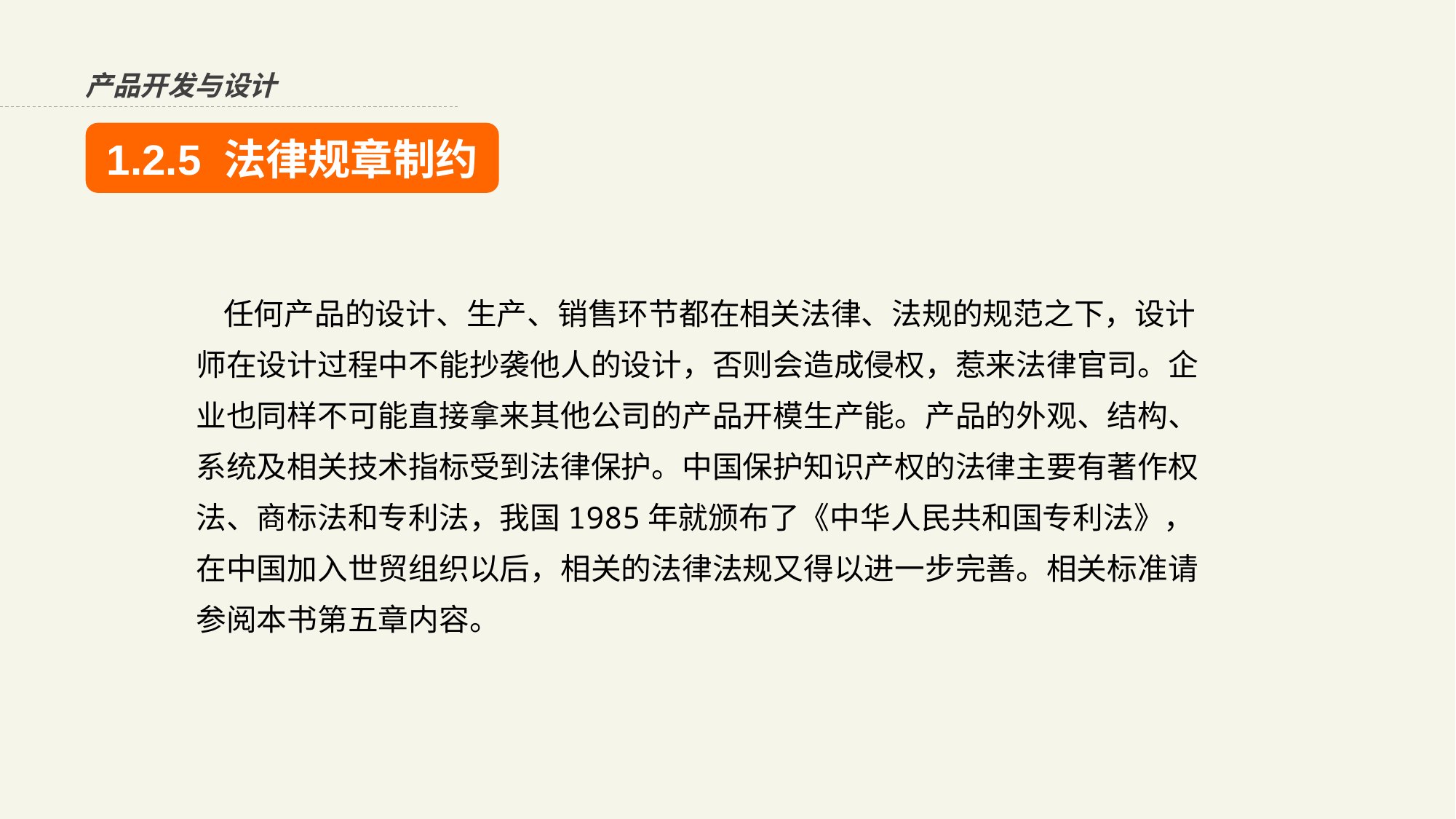

产品开发与设计
1.2.5 法律规章制约
   任何产品的设计、生产、销售环节都在相关法律、法规的规范之下，设计师在设计过程中不能抄袭他人的设计，否则会造成侵权，惹来法律官司。企业也同样不可能直接拿来其他公司的产品开模生产能。产品的外观、结构、系统及相关技术指标受到法律保护。中国保护知识产权的法律主要有著作权法、商标法和专利法，我国1985年就颁布了《中华人民共和国专利法》，在中国加入世贸组织以后，相关的法律法规又得以进一步完善。相关标准请参阅本书第五章内容。